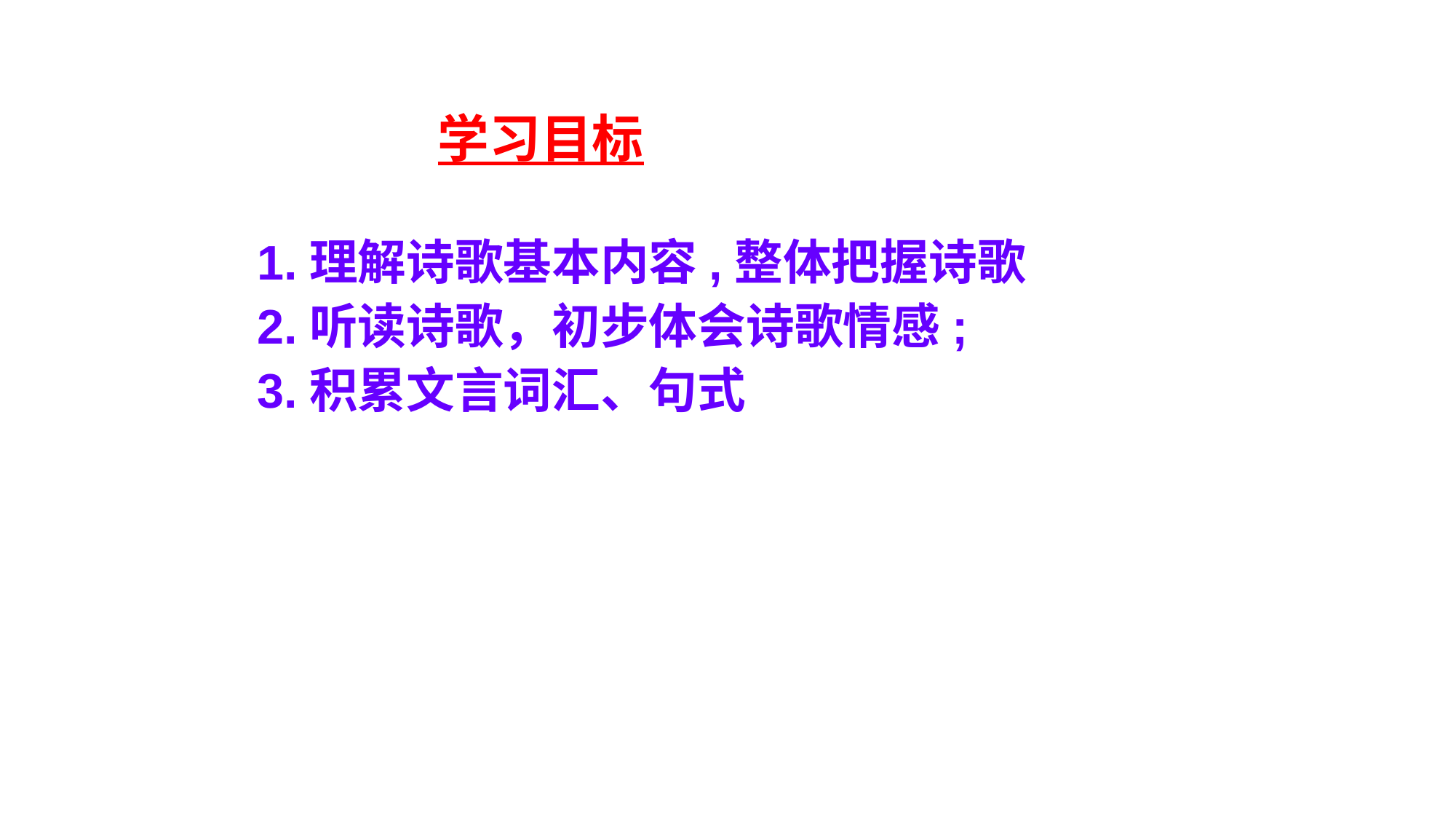

学习目标
1.理解诗歌基本内容,整体把握诗歌
2.听读诗歌，初步体会诗歌情感;
3.积累文言词汇、句式